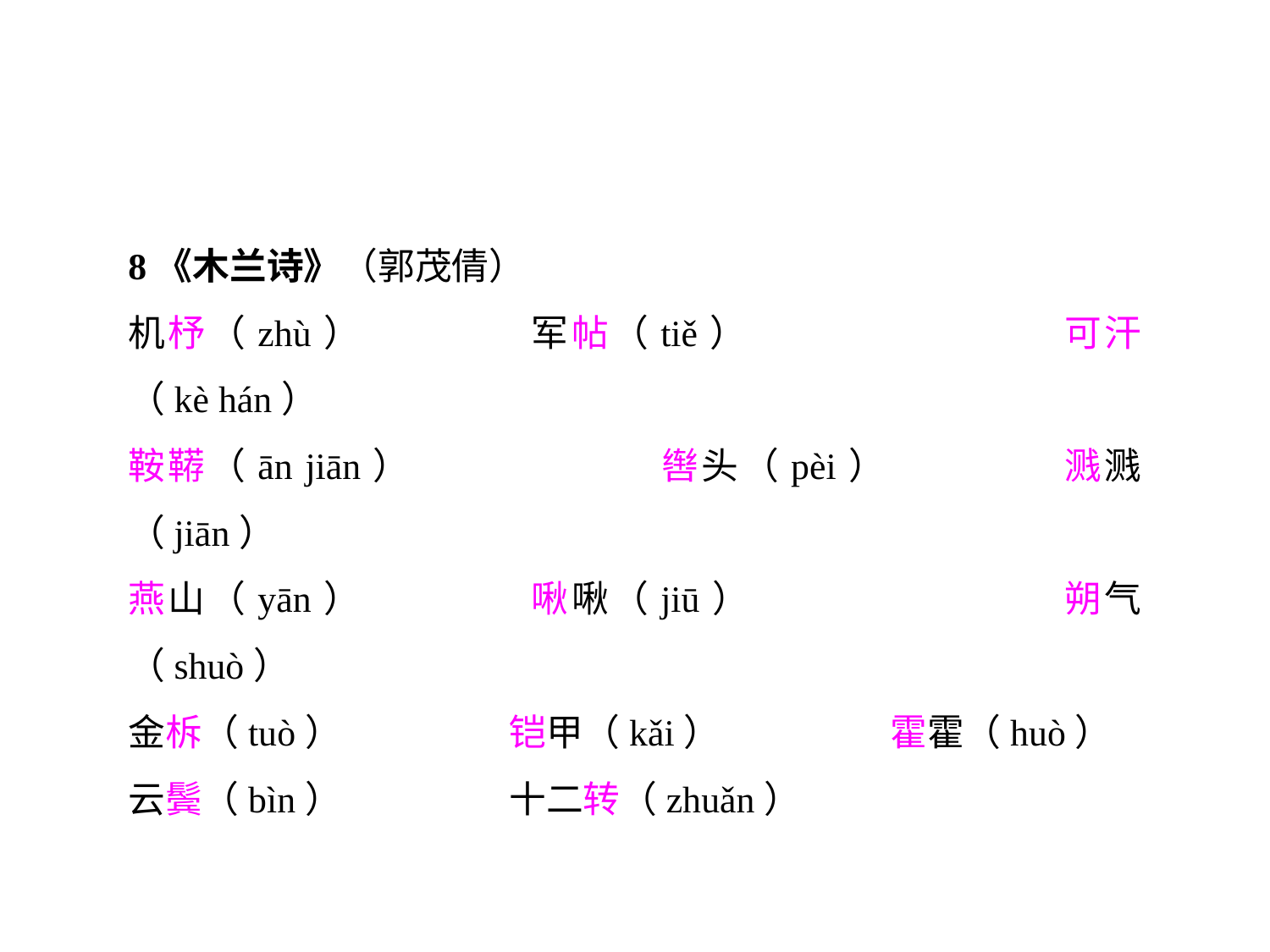

8《木兰诗》（郭茂倩）
机杼（zhù）		军帖（tiě）			可汗（kè hán）
鞍鞯（ān jiān）		辔头（pèi）		溅溅（jiān）
燕山（yān）		啾啾（jiū）			朔气（shuò）
金柝（tuò）		铠甲（kǎi）		霍霍（huò）
云鬓（bìn）		十二转（zhuǎn）